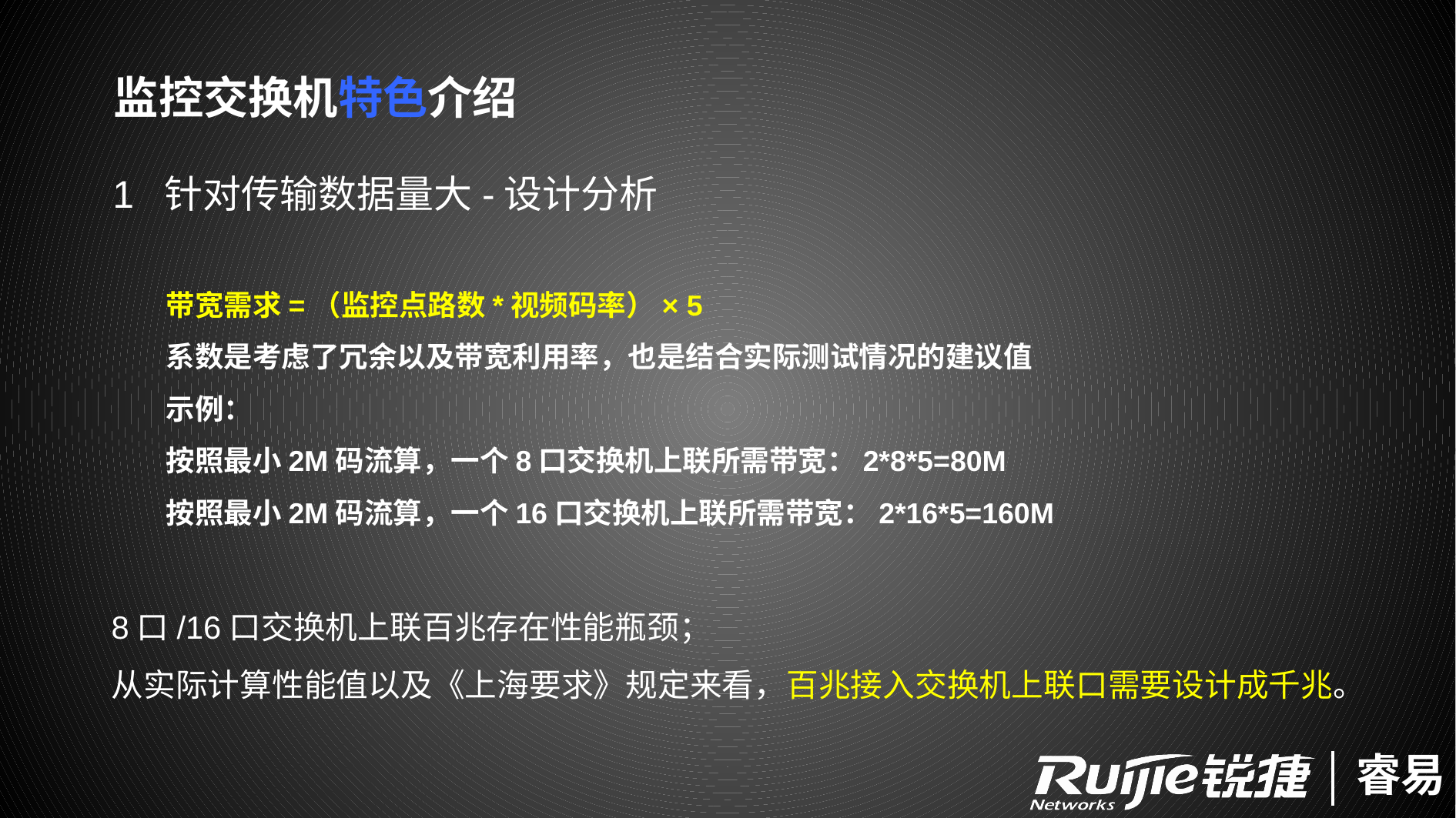

监控交换机特色介绍
1  针对传输数据量大-设计分析
带宽需求=（监控点路数*视频码率）× 5
系数是考虑了冗余以及带宽利用率，也是结合实际测试情况的建议值
示例：
按照最小2M码流算，一个8口交换机上联所需带宽：2*8*5=80M
按照最小2M码流算，一个16口交换机上联所需带宽：2*16*5=160M
8口/16口交换机上联百兆存在性能瓶颈；
从实际计算性能值以及《上海要求》规定来看，百兆接入交换机上联口需要设计成千兆。